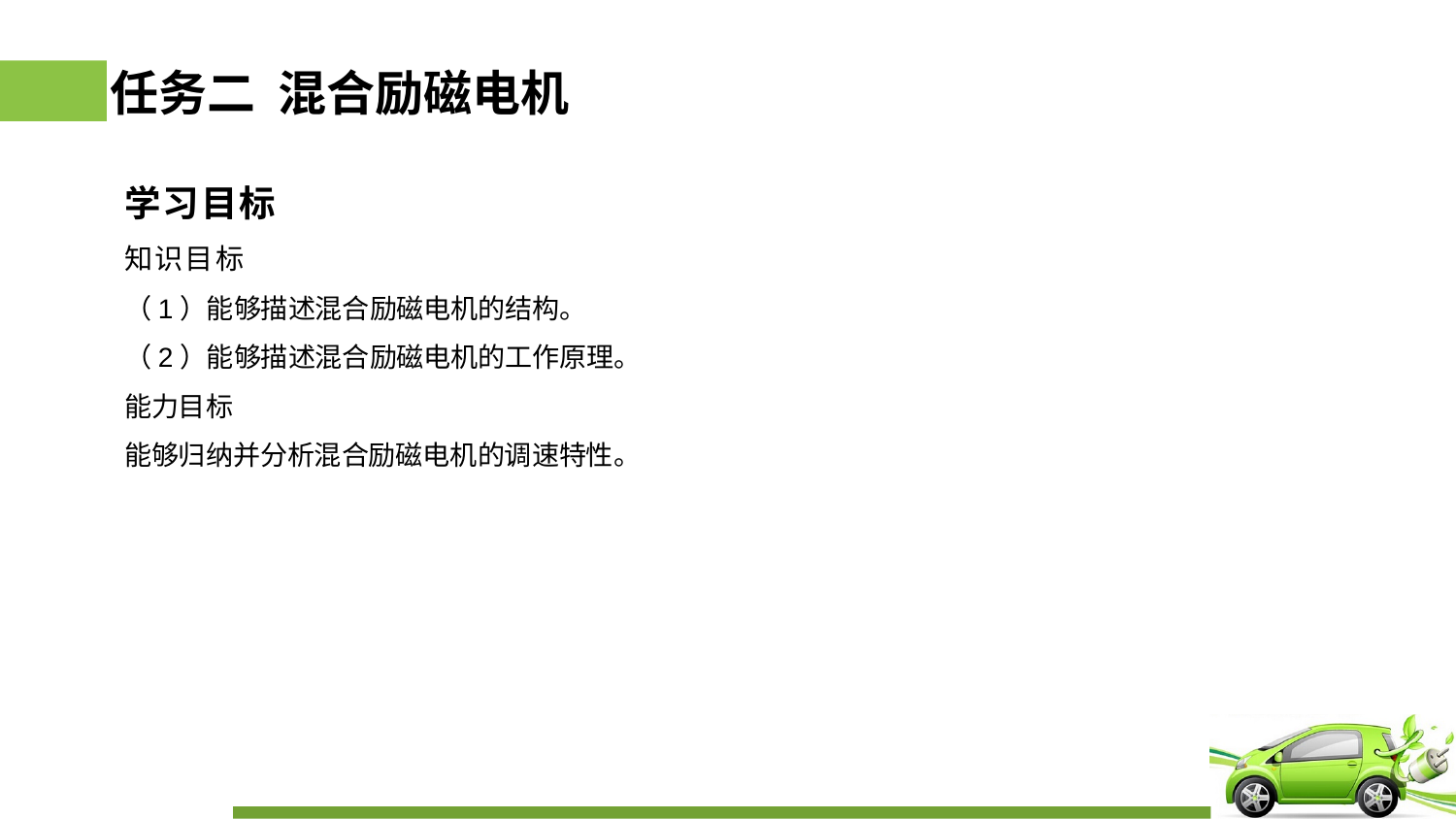

# 任务二  混合励磁电机
学习目标
知识目标
（1）能够描述混合励磁电机的结构。
（2）能够描述混合励磁电机的工作原理。
能力目标
能够归纳并分析混合励磁电机的调速特性。